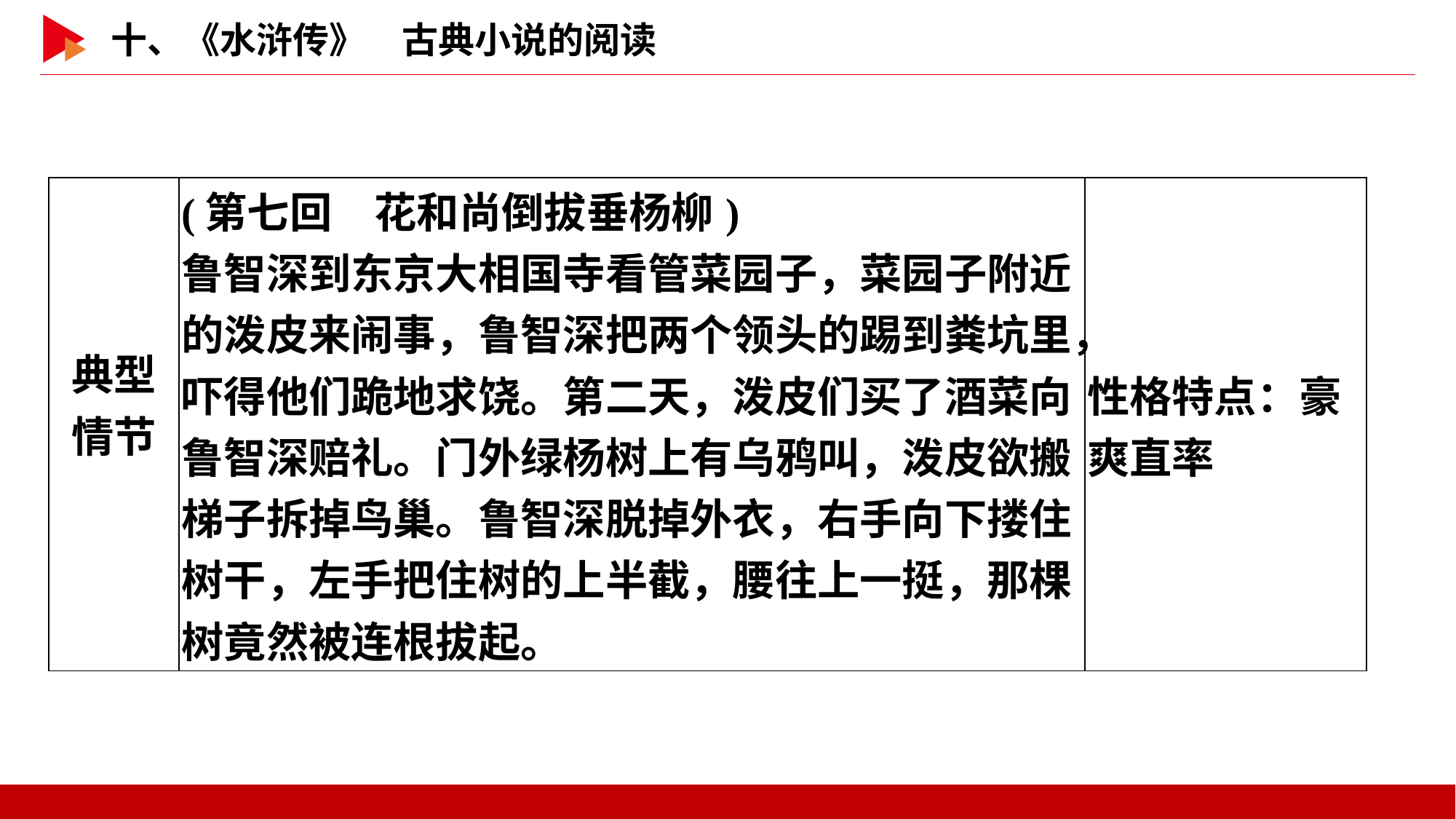

| 典型 情节 | (第七回　花和尚倒拔垂杨柳) 鲁智深到东京大相国寺看管菜园子，菜园子附近的泼皮来闹事，鲁智深把两个领头的踢到粪坑里，吓得他们跪地求饶。第二天，泼皮们买了酒菜向鲁智深赔礼。门外绿杨树上有乌鸦叫，泼皮欲搬梯子拆掉鸟巢。鲁智深脱掉外衣，右手向下搂住树干，左手把住树的上半截，腰往上一挺，那棵树竟然被连根拔起。 | 性格特点：豪爽直率 |
| --- | --- | --- |